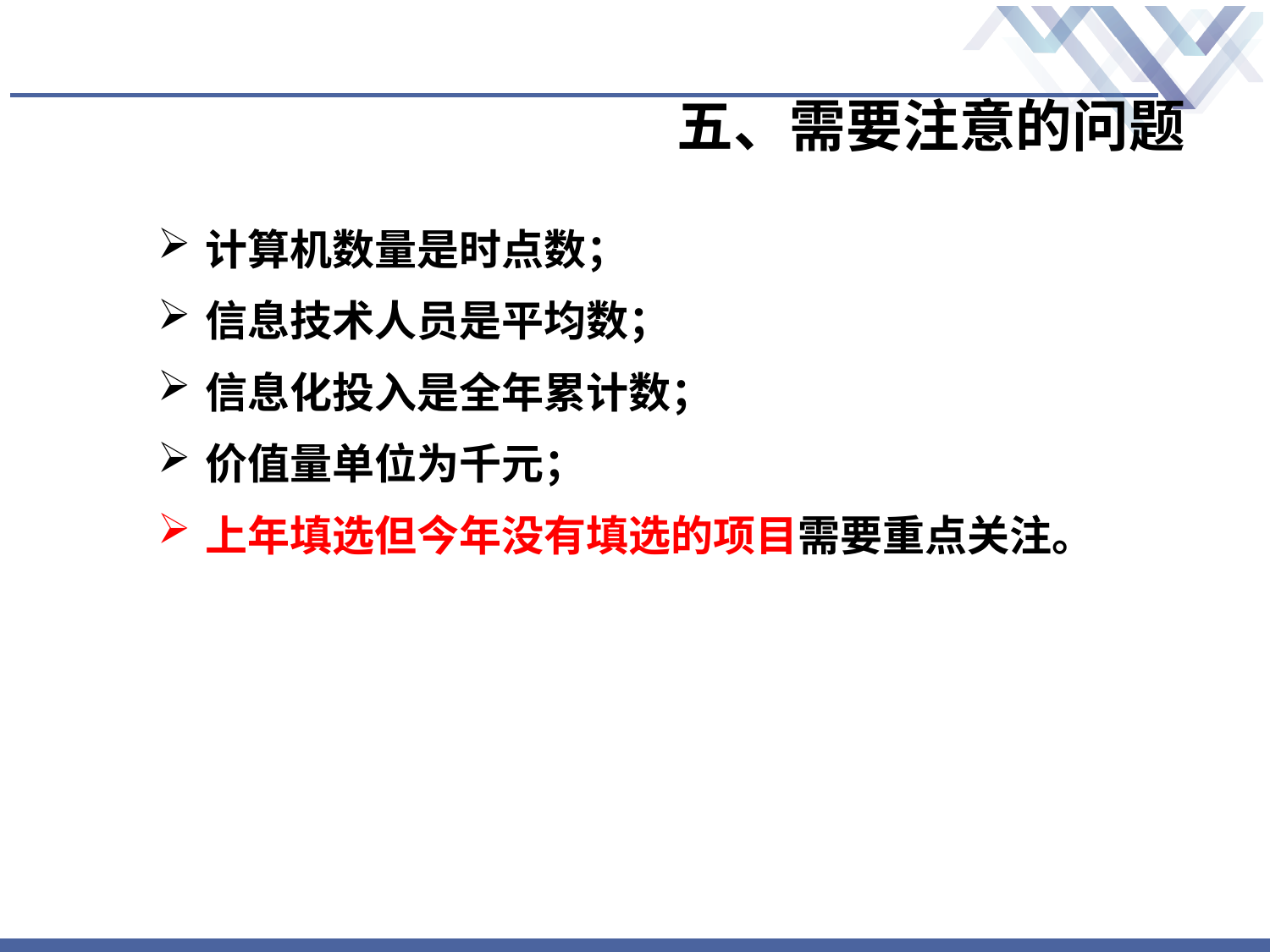

# 五、需要注意的问题
计算机数量是时点数；
信息技术人员是平均数；
信息化投入是全年累计数；
价值量单位为千元；
上年填选但今年没有填选的项目需要重点关注。